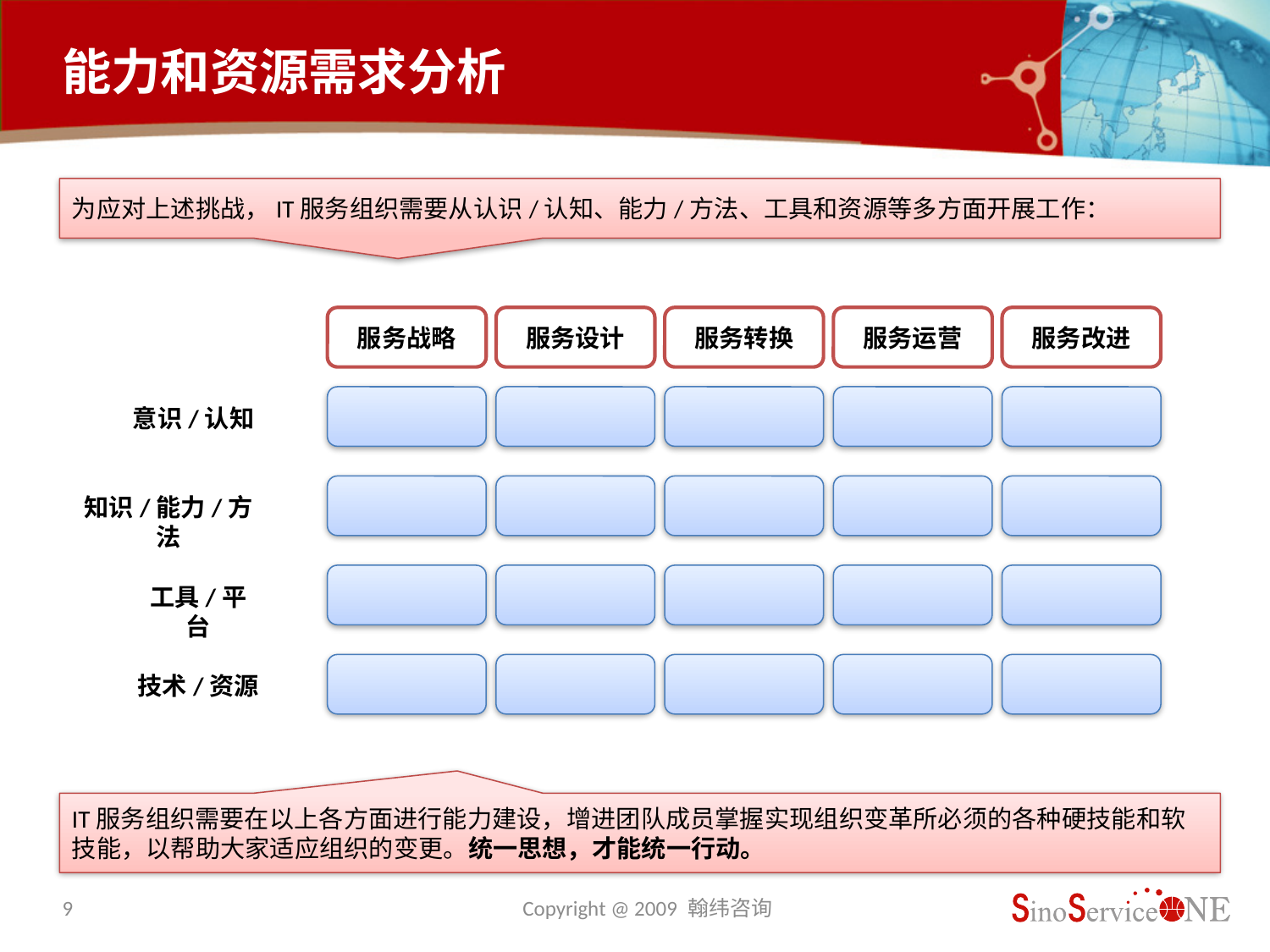

# 能力和资源需求分析
为应对上述挑战，IT服务组织需要从认识/认知、能力/方法、工具和资源等多方面开展工作：
服务战略
服务设计
服务转换
服务运营
服务改进

意识/认知

知识/能力/方法

工具/平台

技术/资源
IT服务组织需要在以上各方面进行能力建设，增进团队成员掌握实现组织变革所必须的各种硬技能和软技能，以帮助大家适应组织的变更。统一思想，才能统一行动。
9
Copyright @ 2009 翰纬咨询